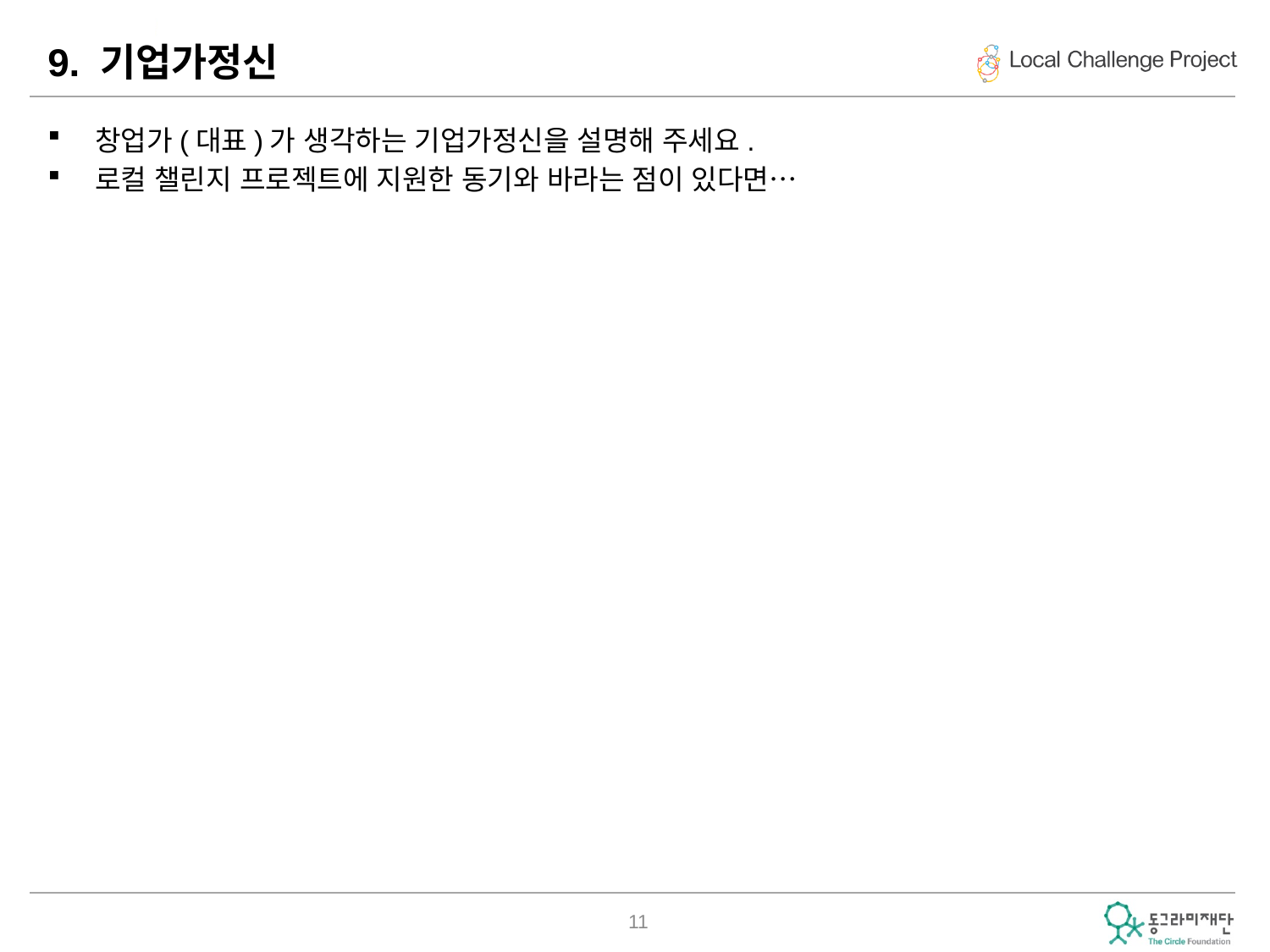

# 9. 기업가정신
창업가(대표)가 생각하는 기업가정신을 설명해 주세요.
로컬 챌린지 프로젝트에 지원한 동기와 바라는 점이 있다면…
11